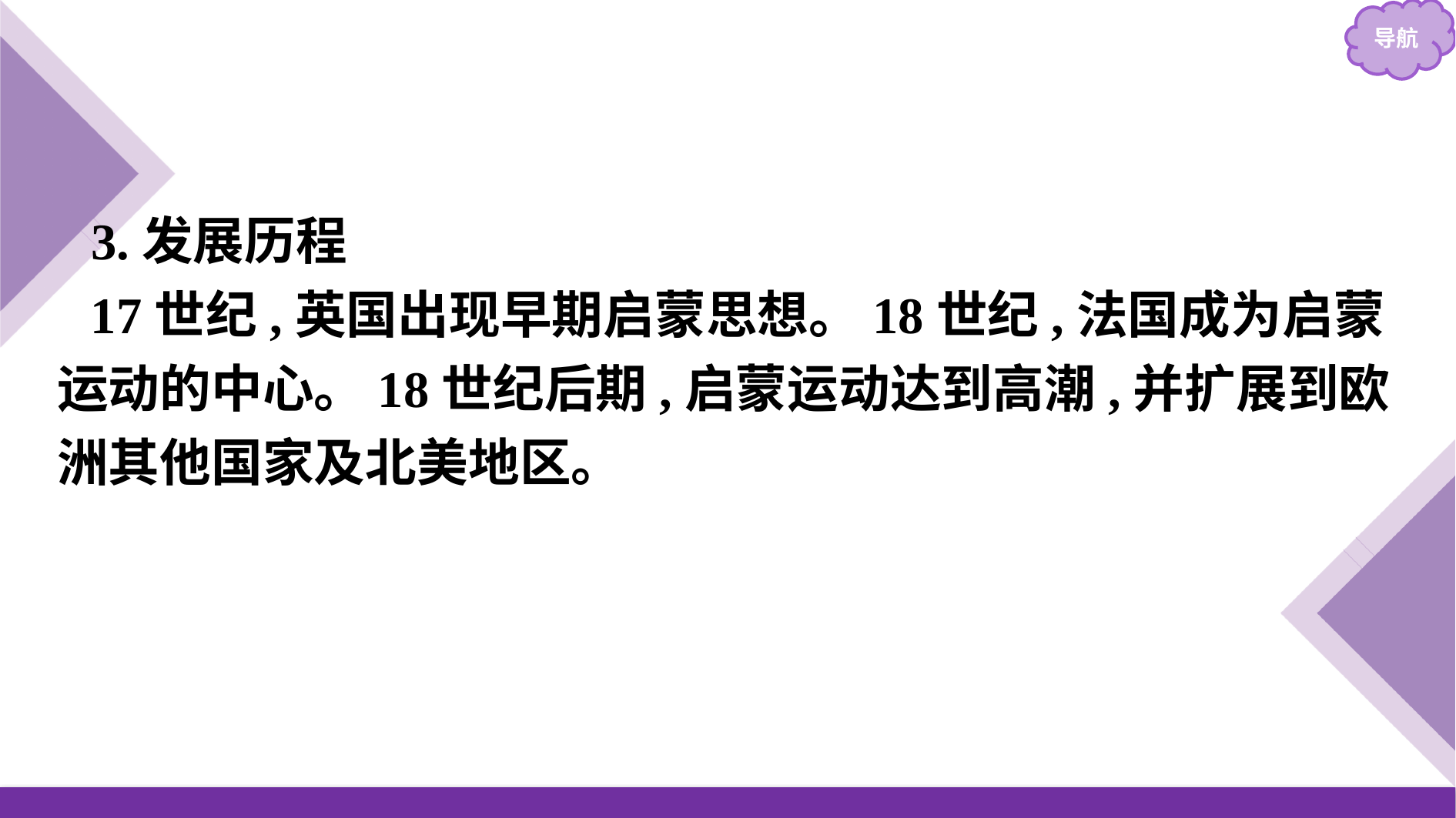

3.发展历程
17世纪,英国出现早期启蒙思想。18世纪,法国成为启蒙运动的中心。18世纪后期,启蒙运动达到高潮,并扩展到欧洲其他国家及北美地区。